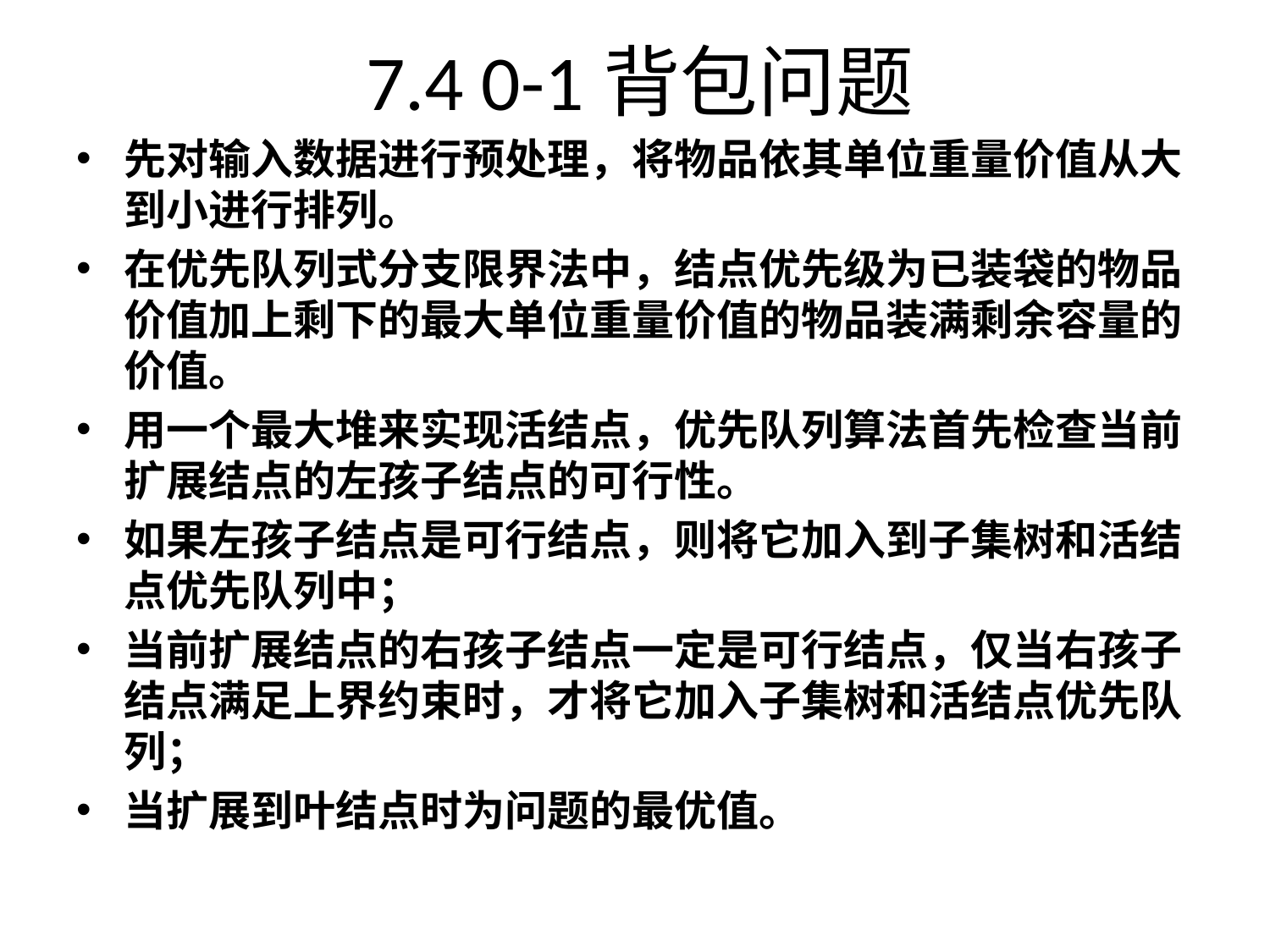

# 7.4 0-1背包问题
先对输入数据进行预处理，将物品依其单位重量价值从大到小进行排列。
在优先队列式分支限界法中，结点优先级为已装袋的物品价值加上剩下的最大单位重量价值的物品装满剩余容量的价值。
用一个最大堆来实现活结点，优先队列算法首先检查当前扩展结点的左孩子结点的可行性。
如果左孩子结点是可行结点，则将它加入到子集树和活结点优先队列中；
当前扩展结点的右孩子结点一定是可行结点，仅当右孩子结点满足上界约束时，才将它加入子集树和活结点优先队列；
当扩展到叶结点时为问题的最优值。